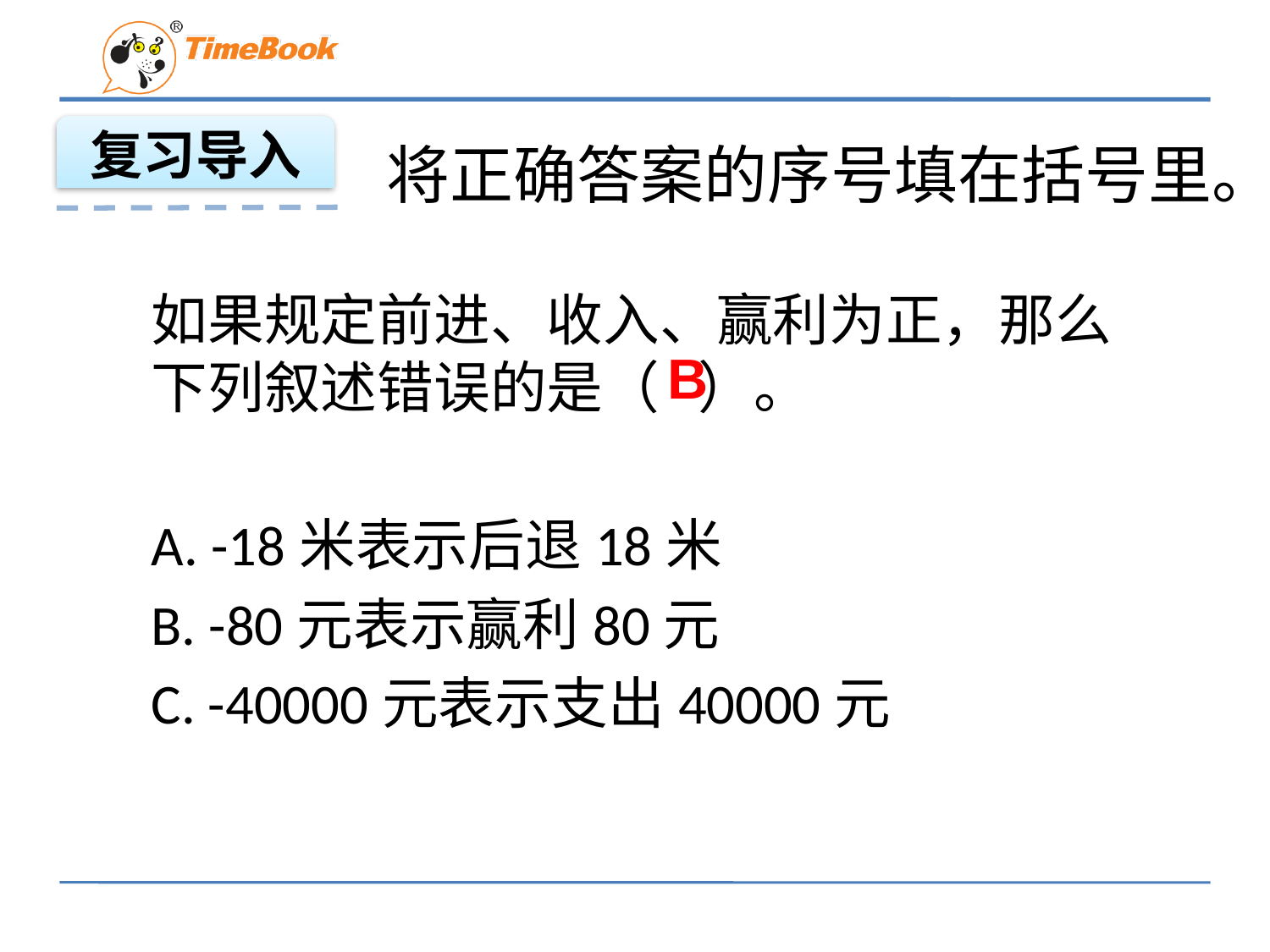

复习导入
# 将正确答案的序号填在括号里。
如果规定前进、收入、赢利为正，那么下列叙述错误的是（   ）。

A. -18米表示后退18米
B. -80元表示赢利80元
C. -40000元表示支出40000元
B